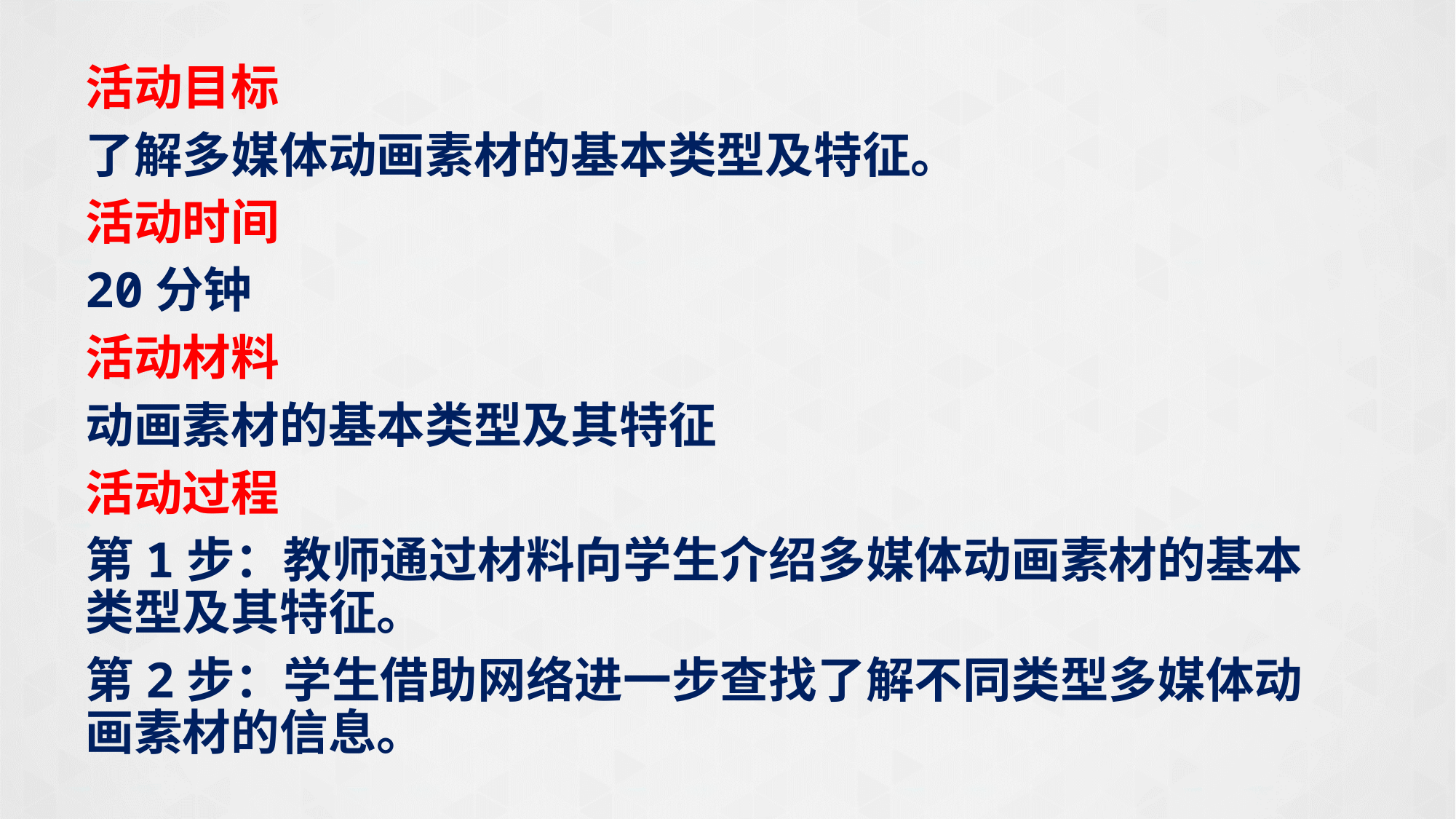

活动目标
了解多媒体动画素材的基本类型及特征。
活动时间
20分钟
活动材料
动画素材的基本类型及其特征
活动过程
第1步：教师通过材料向学生介绍多媒体动画素材的基本类型及其特征。
第2步：学生借助网络进一步查找了解不同类型多媒体动画素材的信息。